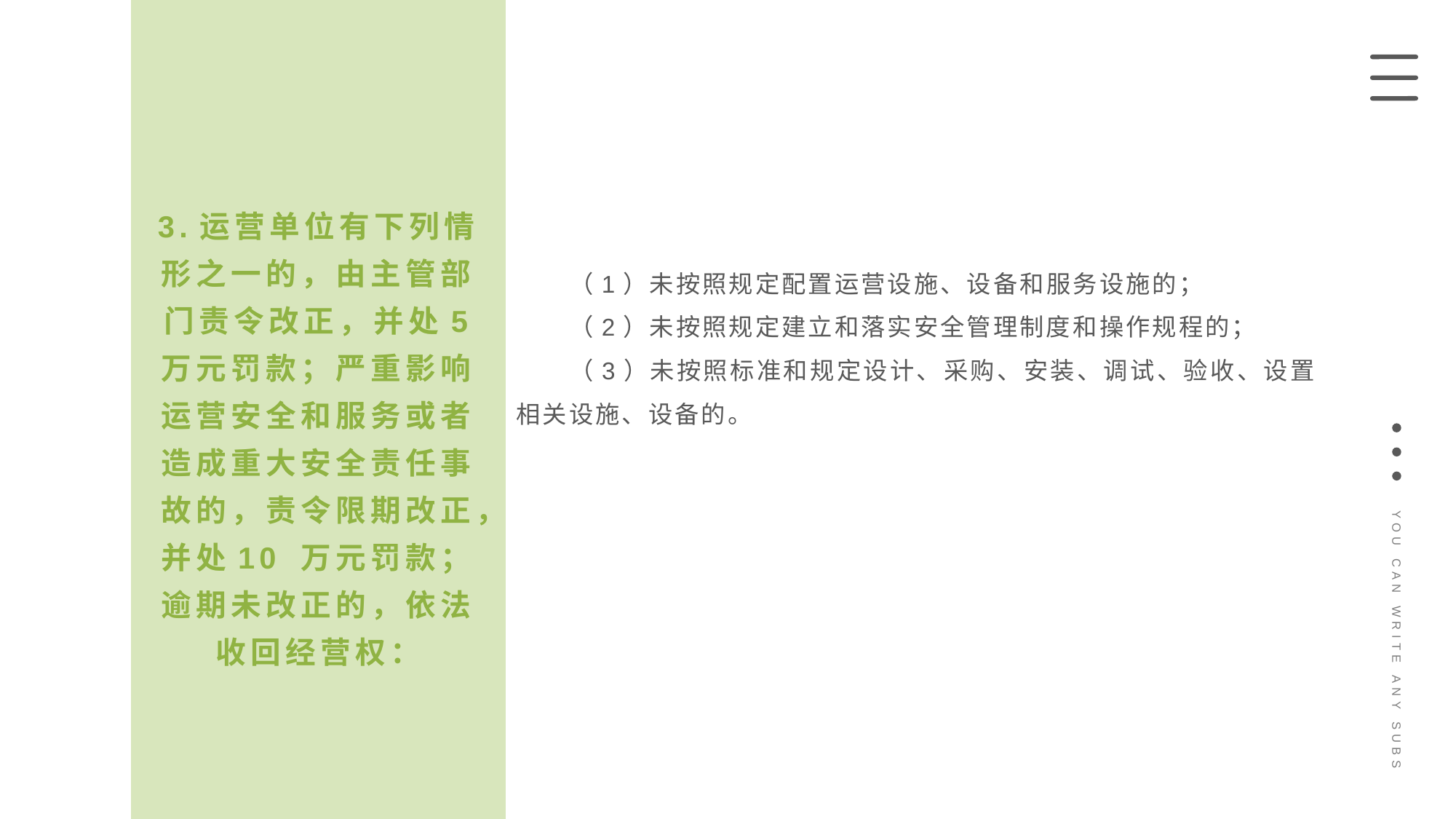

3.运营单位有下列情形之一的，由主管部门责令改正，并处5 万元罚款；严重影响运营安全和服务或者造成重大安全责任事故的，责令限期改正，并处10 万元罚款；逾期未改正的，依法收回经营权：
（1）未按照规定配置运营设施、设备和服务设施的；
（2）未按照规定建立和落实安全管理制度和操作规程的；
（3）未按照标准和规定设计、采购、安装、调试、验收、设置相关设施、设备的。

YOU CAN WRITE ANY SUBS